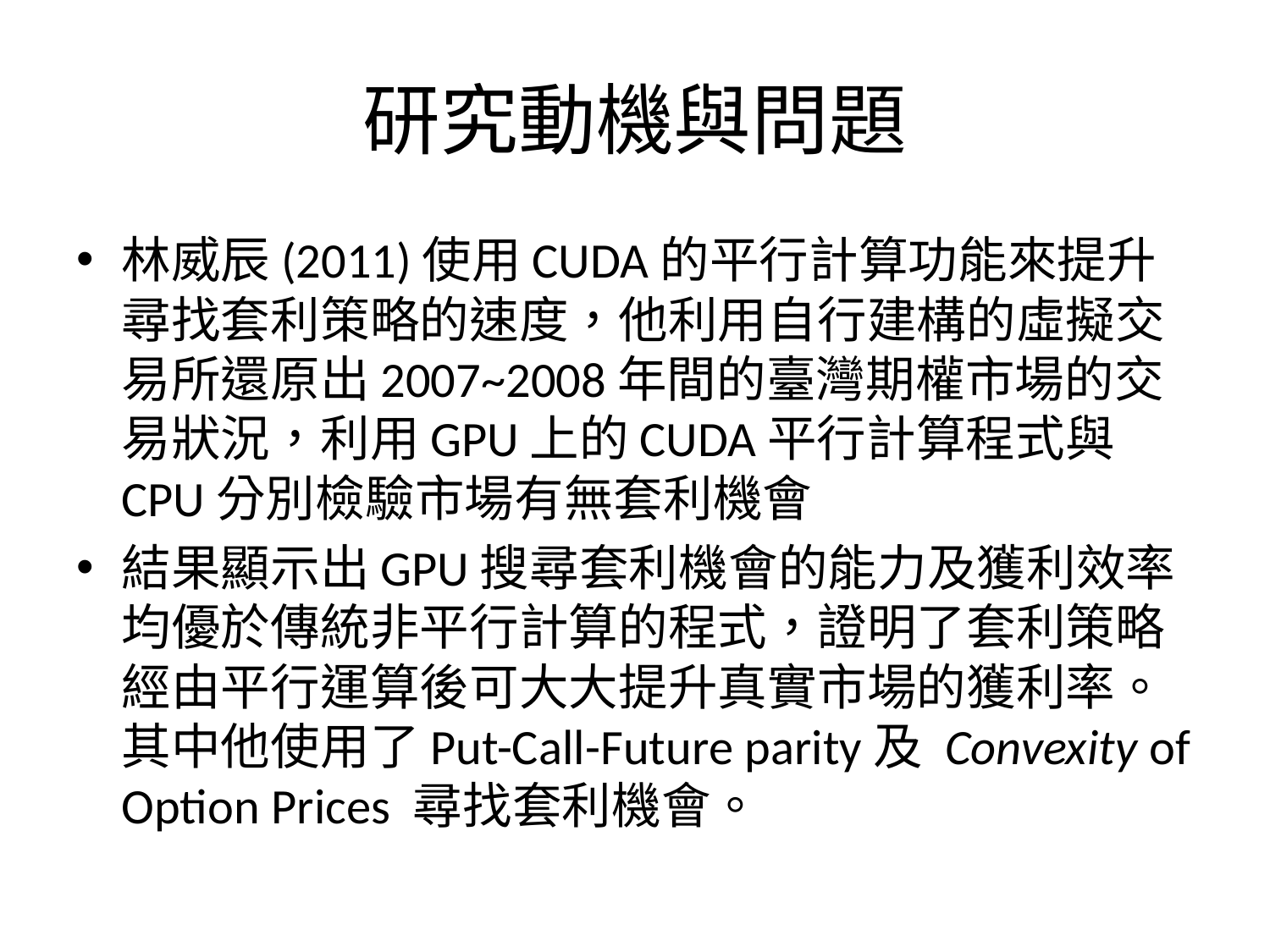

# 研究動機與問題
林威辰(2011)使用CUDA的平行計算功能來提升尋找套利策略的速度，他利用自行建構的虛擬交易所還原出2007~2008年間的臺灣期權市場的交易狀況，利用GPU上的CUDA平行計算程式與CPU分別檢驗市場有無套利機會
結果顯示出GPU搜尋套利機會的能力及獲利效率均優於傳統非平行計算的程式，證明了套利策略經由平行運算後可大大提升真實市場的獲利率。其中他使用了Put-Call-Future parity及 Convexity of Option Prices 尋找套利機會。